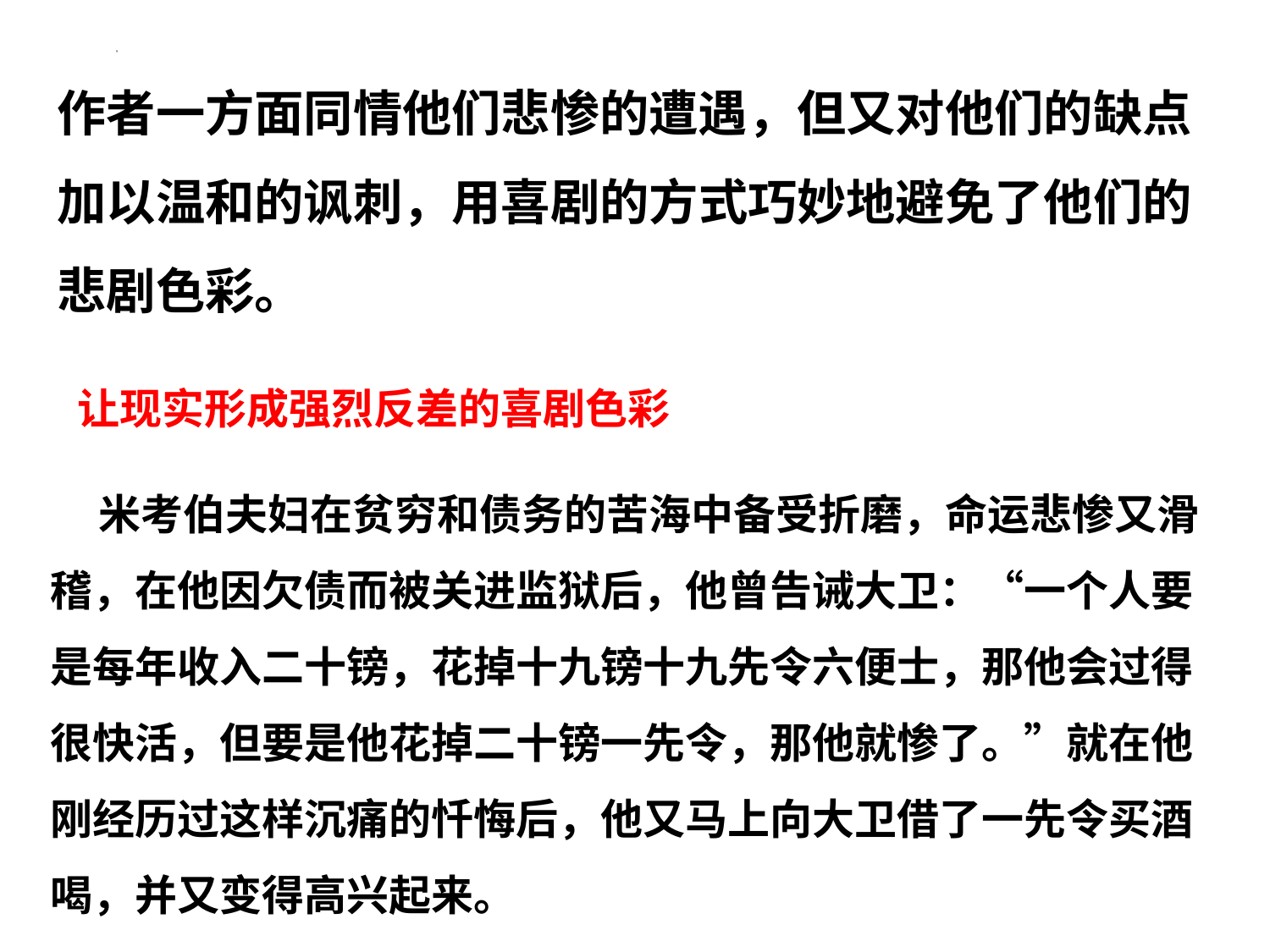

作者一方面同情他们悲惨的遭遇，但又对他们的缺点加以温和的讽刺，用喜剧的方式巧妙地避免了他们的悲剧色彩。
让现实形成强烈反差的喜剧色彩
    米考伯夫妇在贫穷和债务的苦海中备受折磨，命运悲惨又滑稽，在他因欠债而被关进监狱后，他曾告诫大卫：“一个人要是每年收入二十镑，花掉十九镑十九先令六便士，那他会过得很快活，但要是他花掉二十镑一先令，那他就惨了。”就在他刚经历过这样沉痛的忏悔后，他又马上向大卫借了一先令买酒喝，并又变得高兴起来。